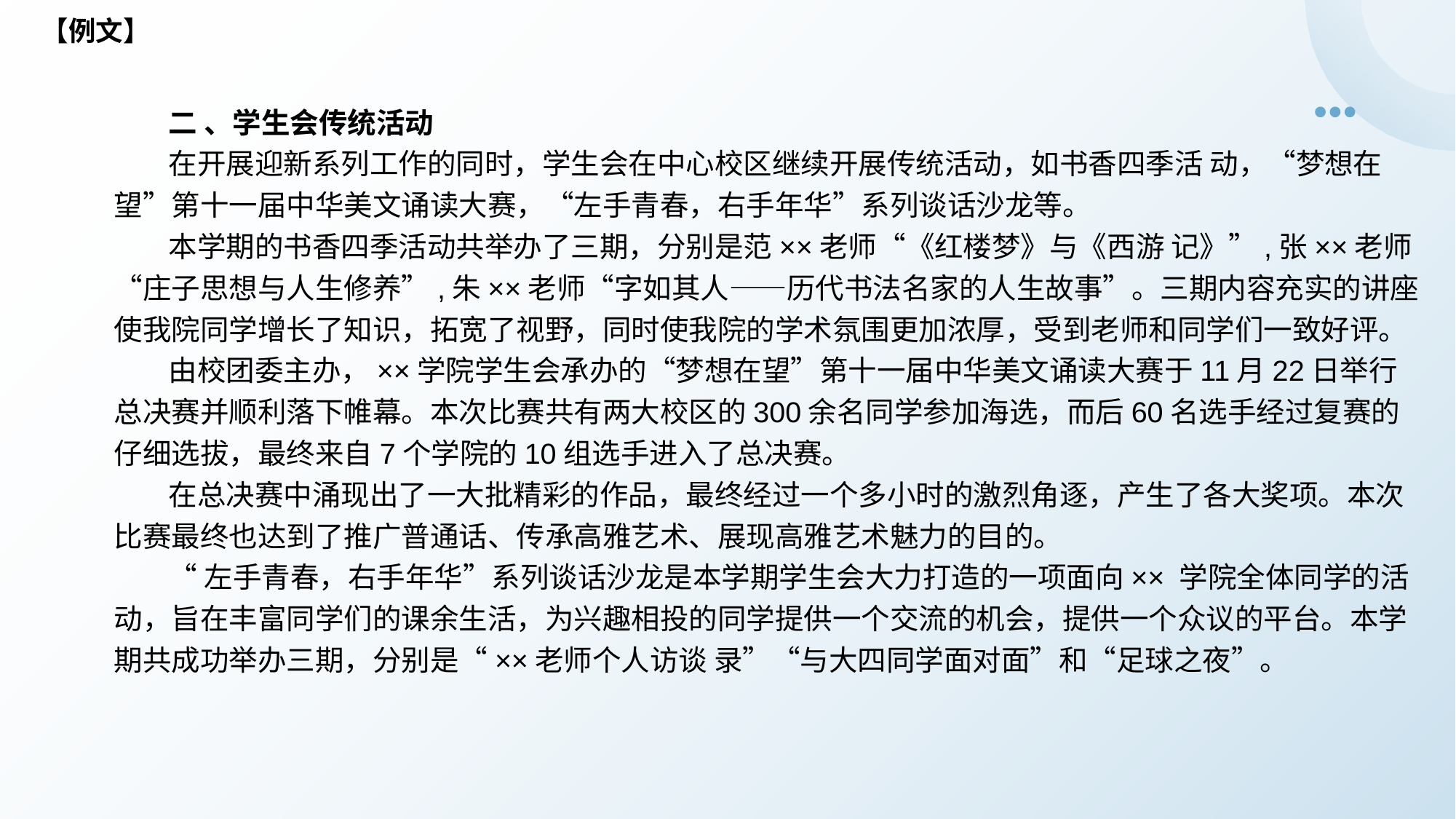

【例文】
二 、学生会传统活动
在开展迎新系列工作的同时，学生会在中心校区继续开展传统活动，如书香四季活 动，“梦想在望”第十一届中华美文诵读大赛，“左手青春，右手年华”系列谈话沙龙等。
本学期的书香四季活动共举办了三期，分别是范××老师“《红楼梦》与《西游 记》”,张××老师“庄子思想与人生修养”,朱××老师“字如其人——历代书法名家的人生故事”。三期内容充实的讲座使我院同学增长了知识，拓宽了视野，同时使我院的学术氛围更加浓厚，受到老师和同学们一致好评。
由校团委主办，××学院学生会承办的“梦想在望”第十一届中华美文诵读大赛于11月22日举行总决赛并顺利落下帷幕。本次比赛共有两大校区的300余名同学参加海选，而后60名选手经过复赛的仔细选拔，最终来自7个学院的10组选手进入了总决赛。
在总决赛中涌现出了一大批精彩的作品，最终经过一个多小时的激烈角逐，产生了各大奖项。本次比赛最终也达到了推广普通话、传承高雅艺术、展现高雅艺术魅力的目的。
“左手青春，右手年华”系列谈话沙龙是本学期学生会大力打造的一项面向×× 学院全体同学的活动，旨在丰富同学们的课余生活，为兴趣相投的同学提供一个交流的机会，提供一个众议的平台。本学期共成功举办三期，分别是“××老师个人访谈 录”“与大四同学面对面”和“足球之夜”。